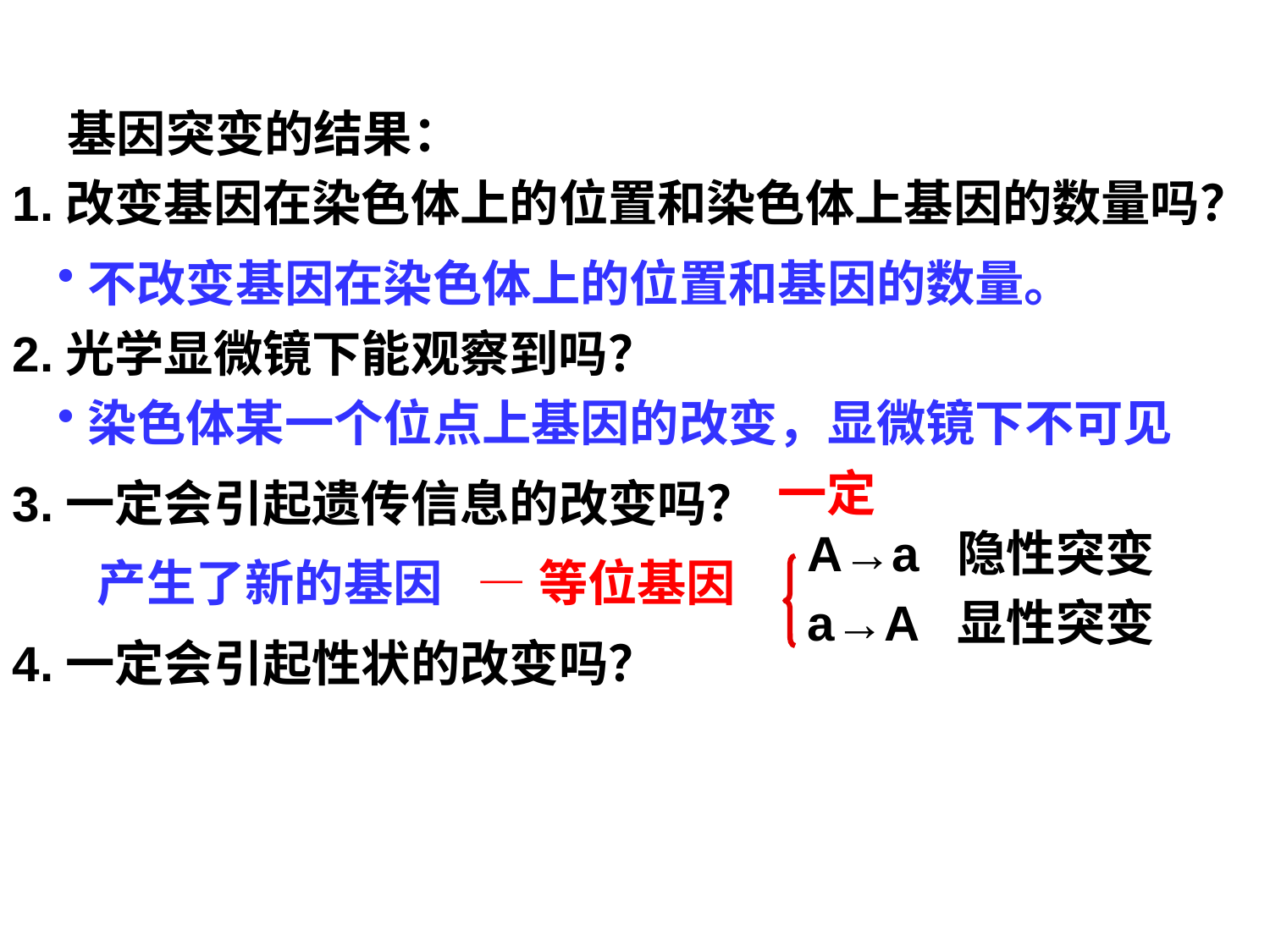

基因突变的结果：
1.改变基因在染色体上的位置和染色体上基因的数量吗？
不改变基因在染色体上的位置和基因的数量。
2.光学显微镜下能观察到吗？
染色体某一个位点上基因的改变，显微镜下不可见
一定
3.一定会引起遗传信息的改变吗？
A→a

a→A
隐性突变
产生了新的基因
—等位基因
显性突变
4.一定会引起性状的改变吗？